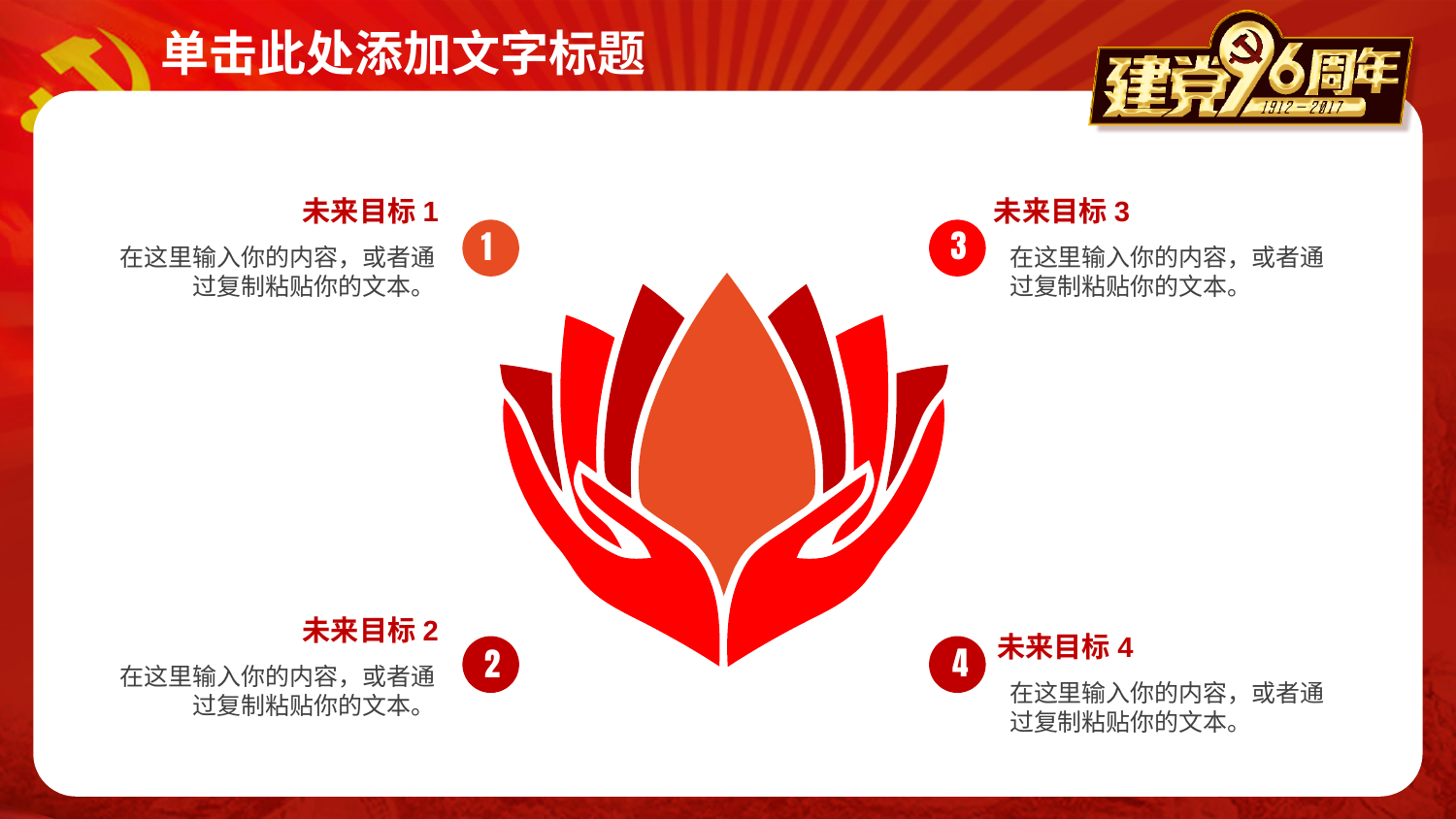

未来目标1
未来目标3

3
1
在这里输入你的内容，或者通过复制粘贴你的文本。
在这里输入你的内容，或者通过复制粘贴你的文本。

未来目标2
未来目标4

4
2
在这里输入你的内容，或者通过复制粘贴你的文本。
在这里输入你的内容，或者通过复制粘贴你的文本。